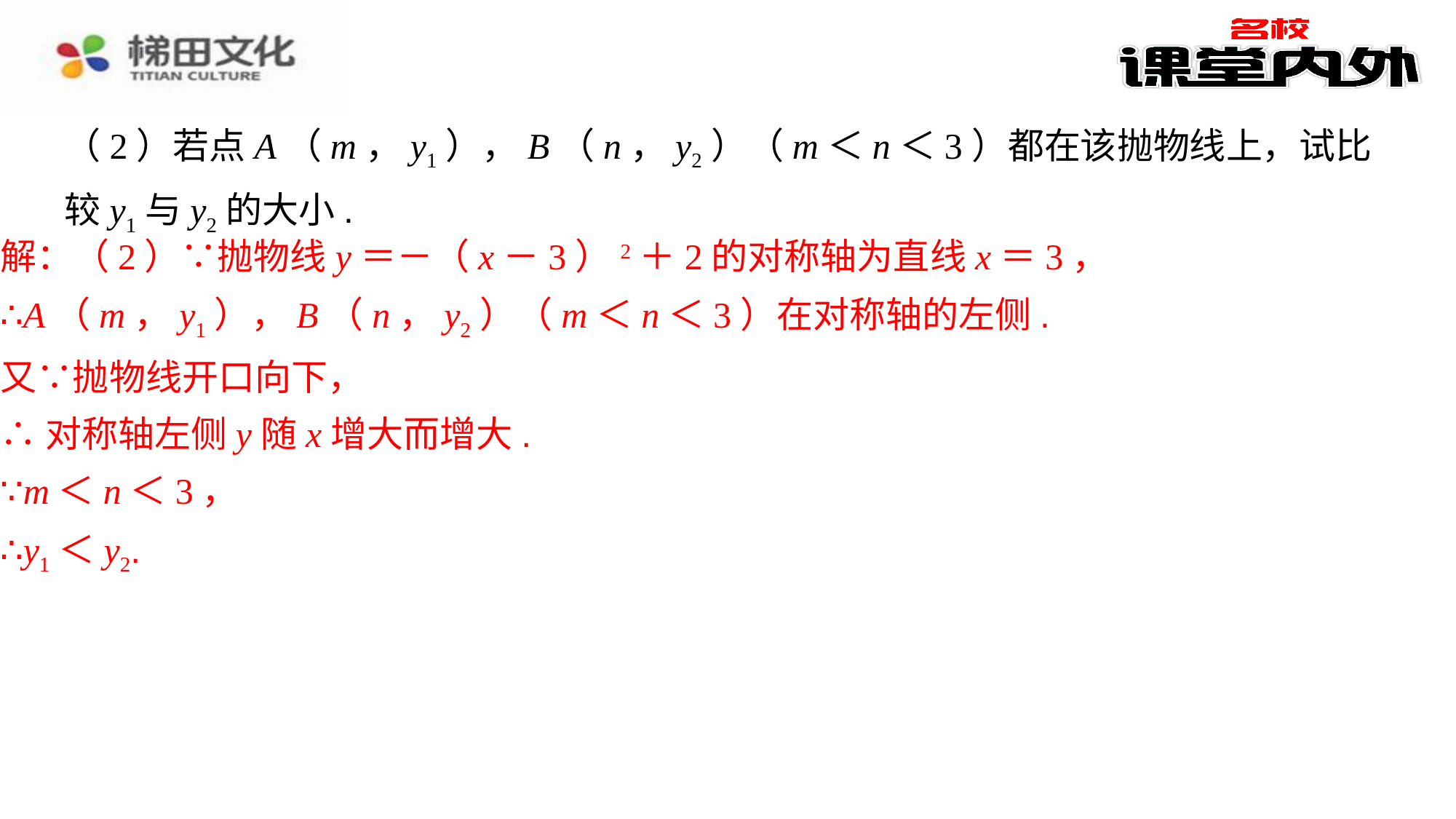

（2）若点A（m，y1），B（n，y2）（m＜n＜3）都在该抛物线上，试比较y1与y2的大小.
解：（2）∵抛物线y＝－（x－3）2＋2的对称轴为直线x＝3，
∴A（m，y1），B（n，y2）（m＜n＜3）在对称轴的左侧.
又∵抛物线开口向下，
∴对称轴左侧y随x增大而增大.
∵m＜n＜3，
∴y1＜y2.